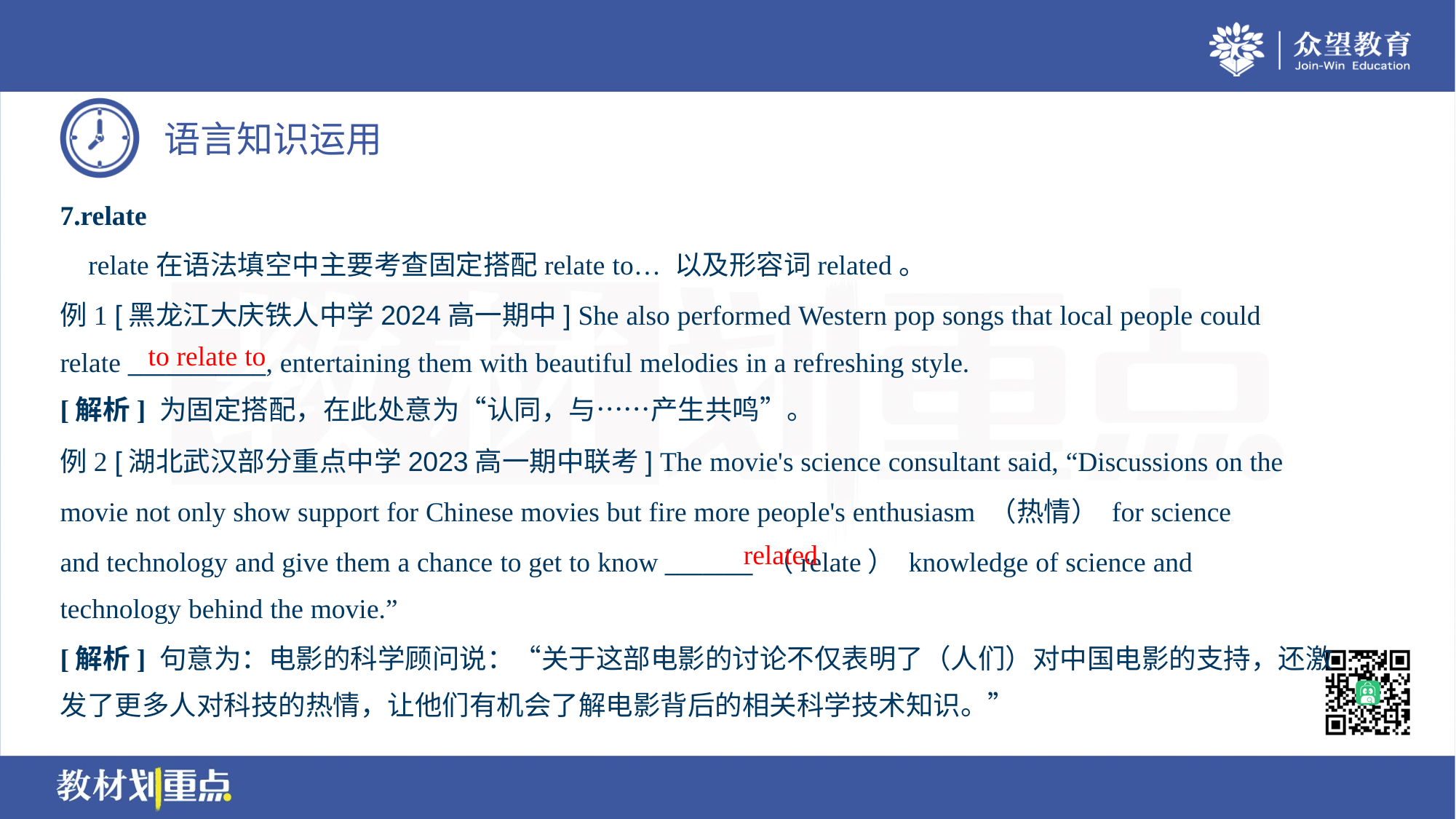

7.relate
    relate在语法填空中主要考查固定搭配relate to… 以及形容词related。
例1 [黑龙江大庆铁人中学2024高一期中] She also performed Western pop songs that local people could
relate ___________, entertaining them with beautiful melodies in a refreshing style.
to relate to
[解析] 为固定搭配，在此处意为“认同，与……产生共鸣”。
例2 [湖北武汉部分重点中学2023高一期中联考] The movie's science consultant said, “Discussions on the
movie not only show support for Chinese movies but fire more people's enthusiasm （热情） for science
and technology and give them a chance to get to know _______ （relate） knowledge of science and
technology behind the movie.”
related
[解析] 句意为：电影的科学顾问说：“关于这部电影的讨论不仅表明了（人们）对中国电影的支持，还激
发了更多人对科技的热情，让他们有机会了解电影背后的相关科学技术知识。”